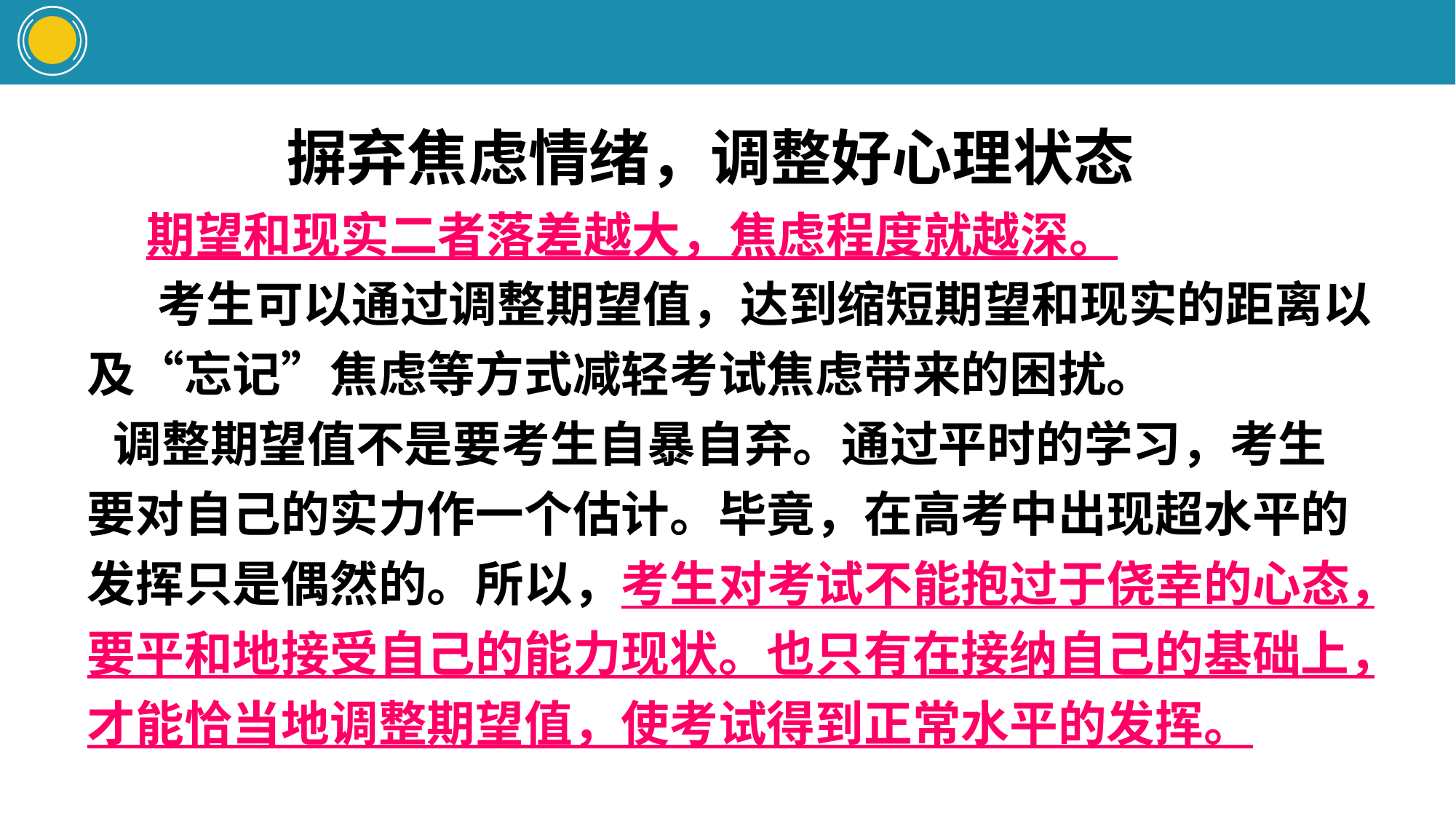

摒弃焦虑情绪，调整好心理状态
        期望和现实二者落差越大，焦虑程度就越深。
         考生可以通过调整期望值，达到缩短期望和现实的距离以及“忘记”焦虑等方式减轻考试焦虑带来的困扰。
     调整期望值不是要考生自暴自弃。通过平时的学习，考生要对自己的实力作一个估计。毕竟，在高考中出现超水平的发挥只是偶然的。所以，考生对考试不能抱过于侥幸的心态，要平和地接受自己的能力现状。也只有在接纳自己的基础上，才能恰当地调整期望值，使考试得到正常水平的发挥。